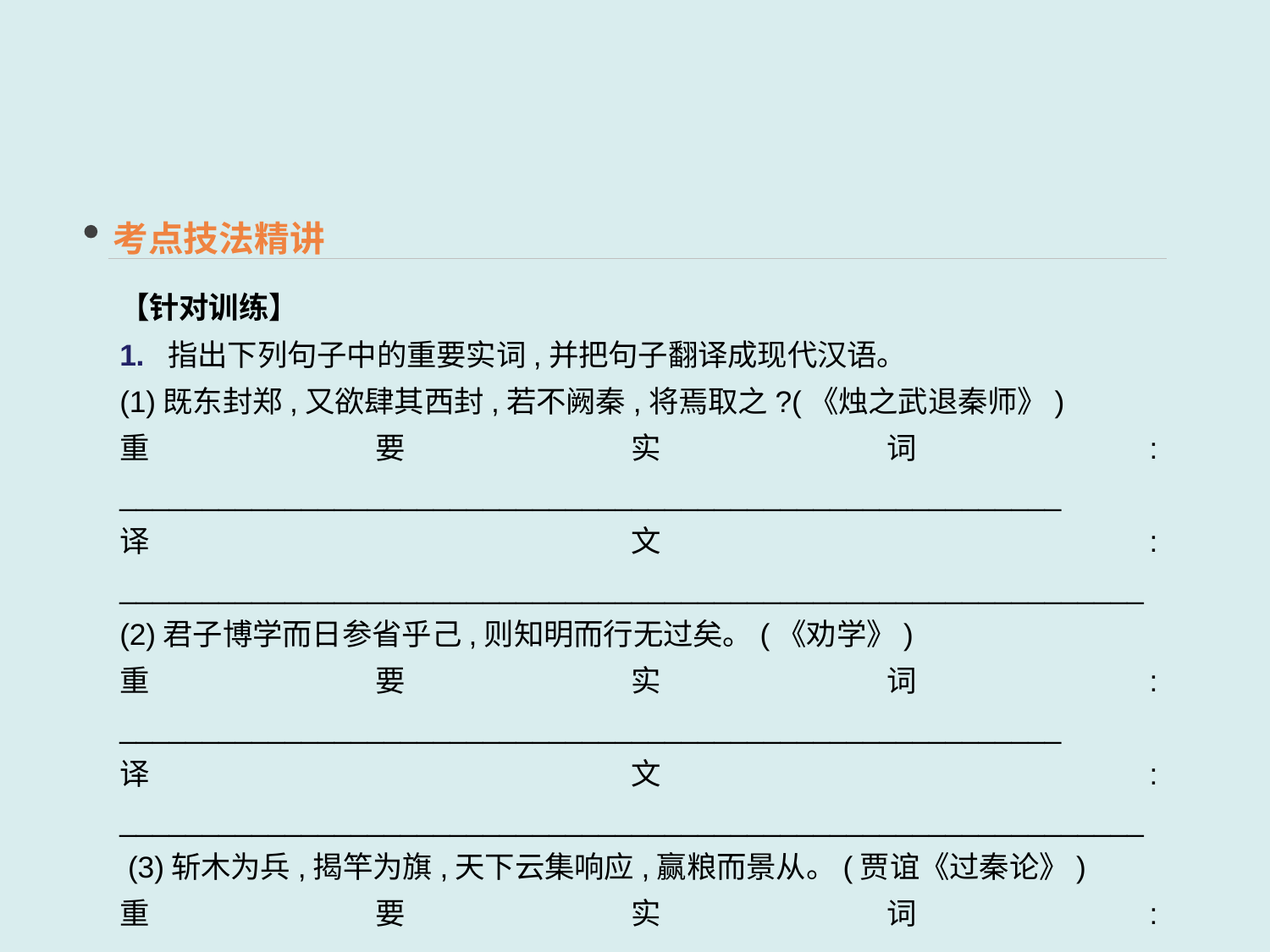

考点技法精讲

【针对训练】
1.  指出下列句子中的重要实词,并把句子翻译成现代汉语。
(1)既东封郑,又欲肆其西封,若不阙秦,将焉取之?(《烛之武退秦师》)
重要实词: _________________________________________________________
译文: ______________________________________________________________
(2)君子博学而日参省乎己,则知明而行无过矣。(《劝学》)
重要实词: _________________________________________________________
译文: ______________________________________________________________
 (3)斩木为兵,揭竿为旗,天下云集响应,赢粮而景从。(贾谊《过秦论》)
重要实词: _________________________________________________________
译文: ______________________________________________________________